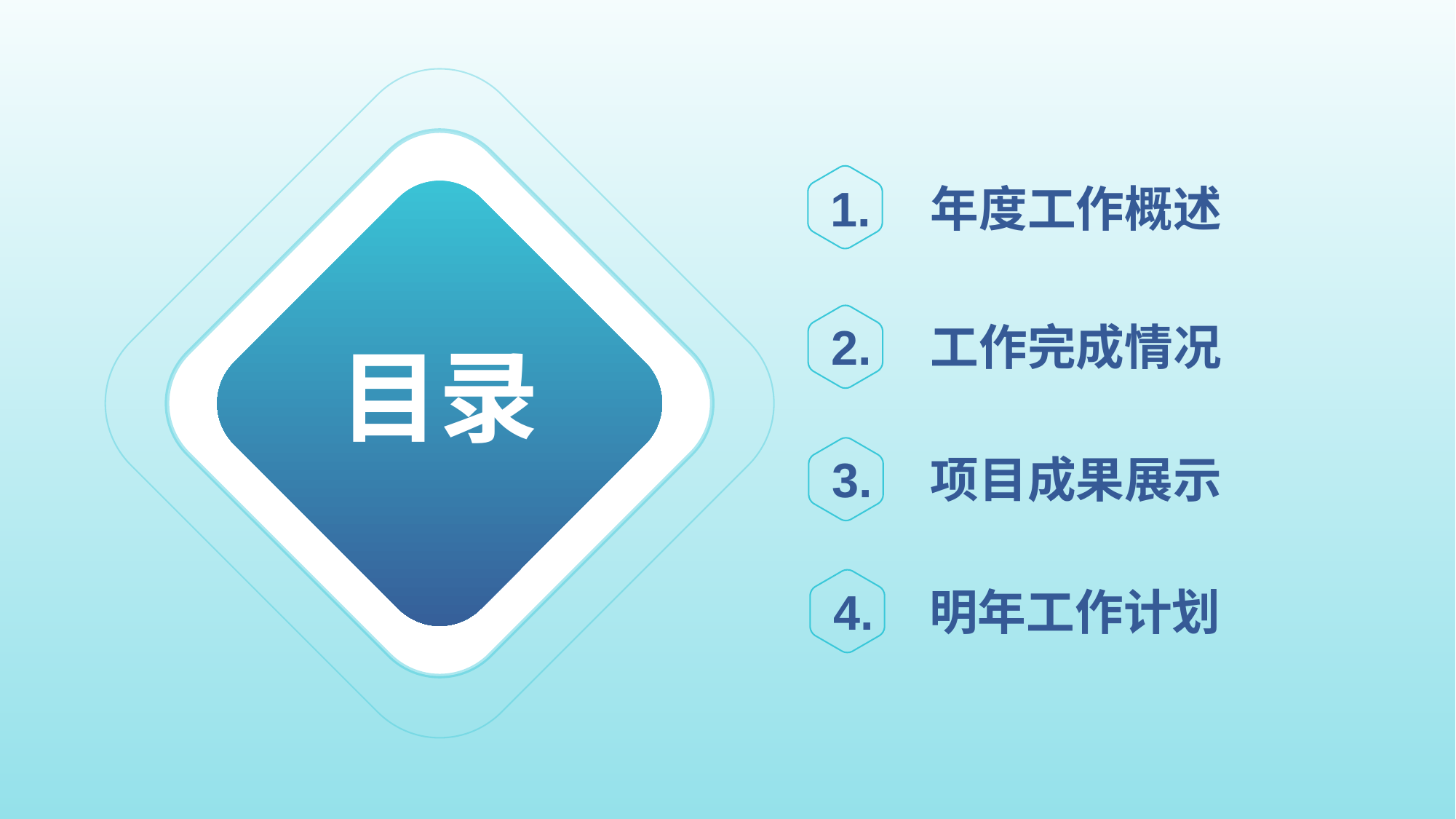

1.
年度工作概述

  2.
工作完成情况
目录

  3.
项目成果展示

  4.
明年工作计划